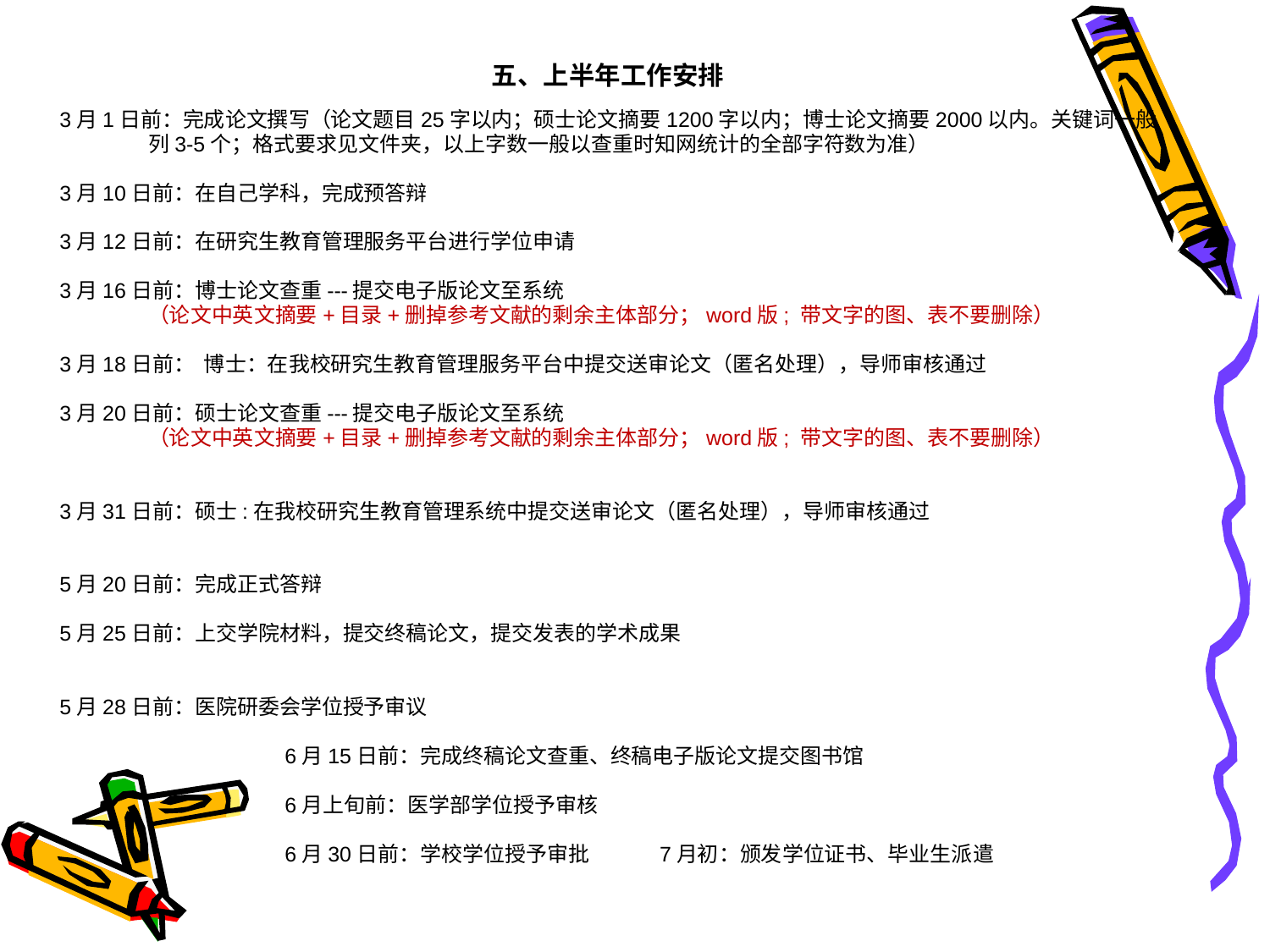

# 五、上半年工作安排
3月1日前：完成论文撰写（论文题目25字以内；硕士论文摘要1200字以内；博士论文摘要2000以内。关键词一般
                  列3-5个；格式要求见文件夹，以上字数一般以查重时知网统计的全部字符数为准）

3月10日前：在自己学科，完成预答辩

3月12日前：在研究生教育管理服务平台进行学位申请

3月16日前：博士论文查重---提交电子版论文至系统
                  （论文中英文摘要+目录+删掉参考文献的剩余主体部分；word版; 带文字的图、表不要删除）

3月18日前：  博士：在我校研究生教育管理服务平台中提交送审论文（匿名处理），导师审核通过

3月20日前：硕士论文查重---提交电子版论文至系统
                  （论文中英文摘要+目录+删掉参考文献的剩余主体部分；word版; 带文字的图、表不要删除）

3月31日前：硕士:在我校研究生教育管理系统中提交送审论文（匿名处理），导师审核通过

5月20日前：完成正式答辩

5月25日前：上交学院材料，提交终稿论文，提交发表的学术成果

5月28日前：医院研委会学位授予审议

                                      6月15日前：完成终稿论文查重、终稿电子版论文提交图书馆

                                      6月上旬前：医学部学位授予审核

                                      6月30日前：学校学位授予审批              7月初：颁发学位证书、毕业生派遣